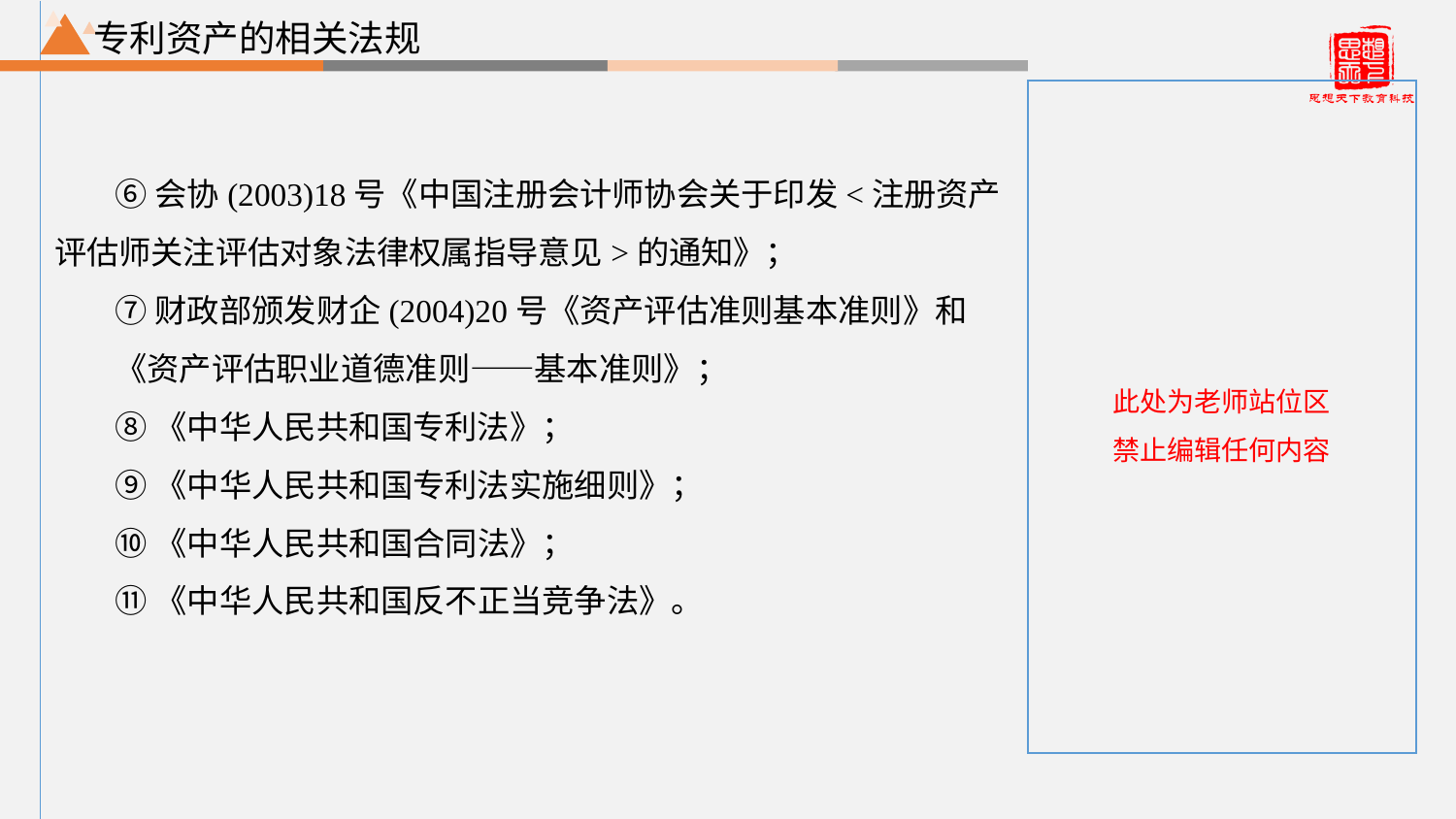

专利资产的相关法规
⑥会协(2003)18号《中国注册会计师协会关于印发<注册资产评估师关注评估对象法律权属指导意见>的通知》；
⑦财政部颁发财企(2004)20号《资产评估准则基本准则》和
《资产评估职业道德准则——基本准则》；
⑧《中华人民共和国专利法》；
⑨《中华人民共和国专利法实施细则》；
⑩《中华人民共和国合同法》；
⑪《中华人民共和国反不正当竞争法》。

41